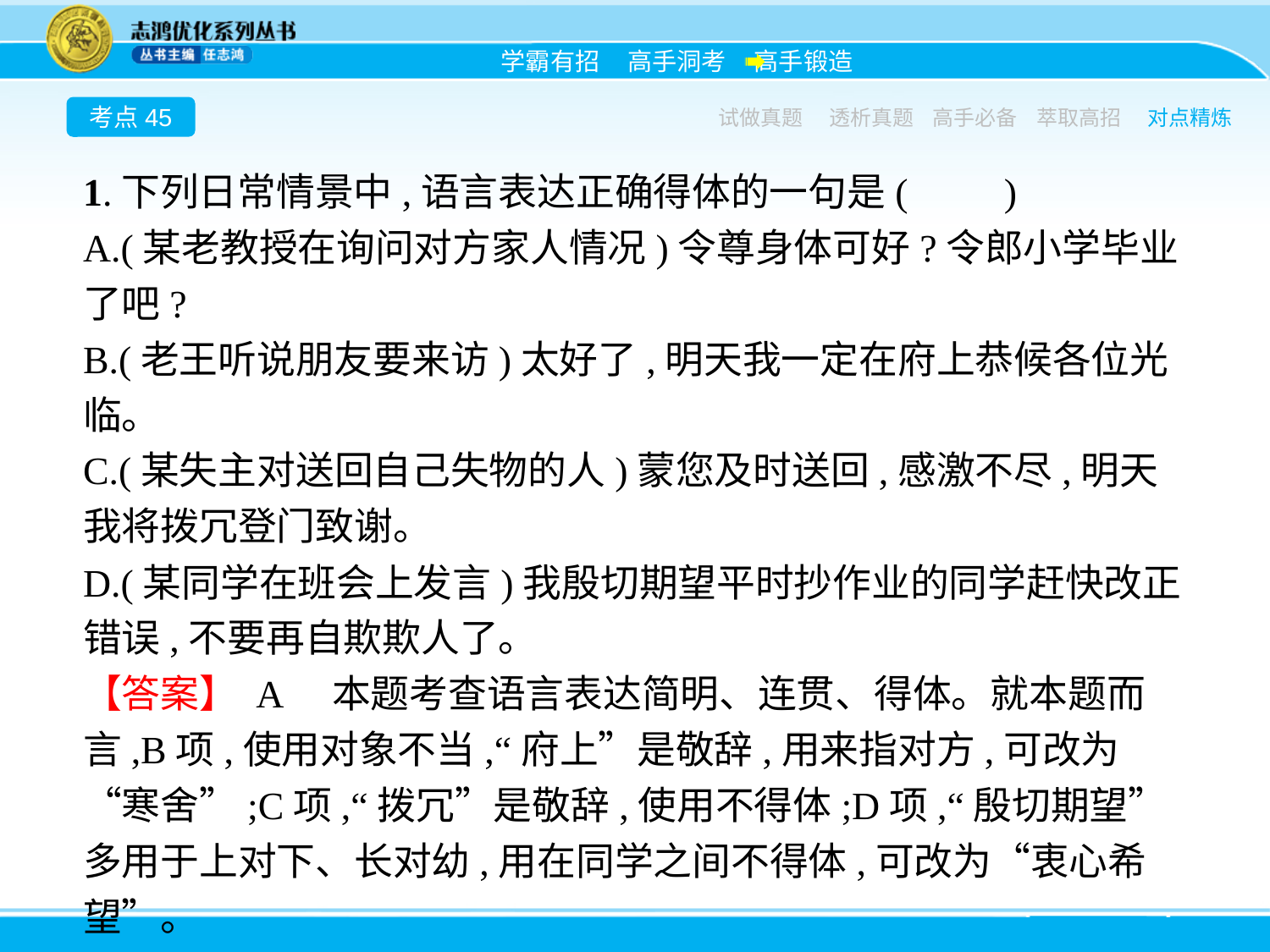

考点45
试做真题
透析真题
高手必备
萃取高招
对点精炼
1.下列日常情景中,语言表达正确得体的一句是(　　)
A.(某老教授在询问对方家人情况)令尊身体可好?令郎小学毕业了吧?
B.(老王听说朋友要来访)太好了,明天我一定在府上恭候各位光临。
C.(某失主对送回自己失物的人)蒙您及时送回,感激不尽,明天我将拨冗登门致谢。
D.(某同学在班会上发言)我殷切期望平时抄作业的同学赶快改正错误,不要再自欺欺人了。
【答案】 A　本题考查语言表达简明、连贯、得体。就本题而言,B项,使用对象不当,“府上”是敬辞,用来指对方,可改为“寒舍”;C项,“拨冗”是敬辞,使用不得体;D项,“殷切期望”多用于上对下、长对幼,用在同学之间不得体,可改为“衷心希望”。